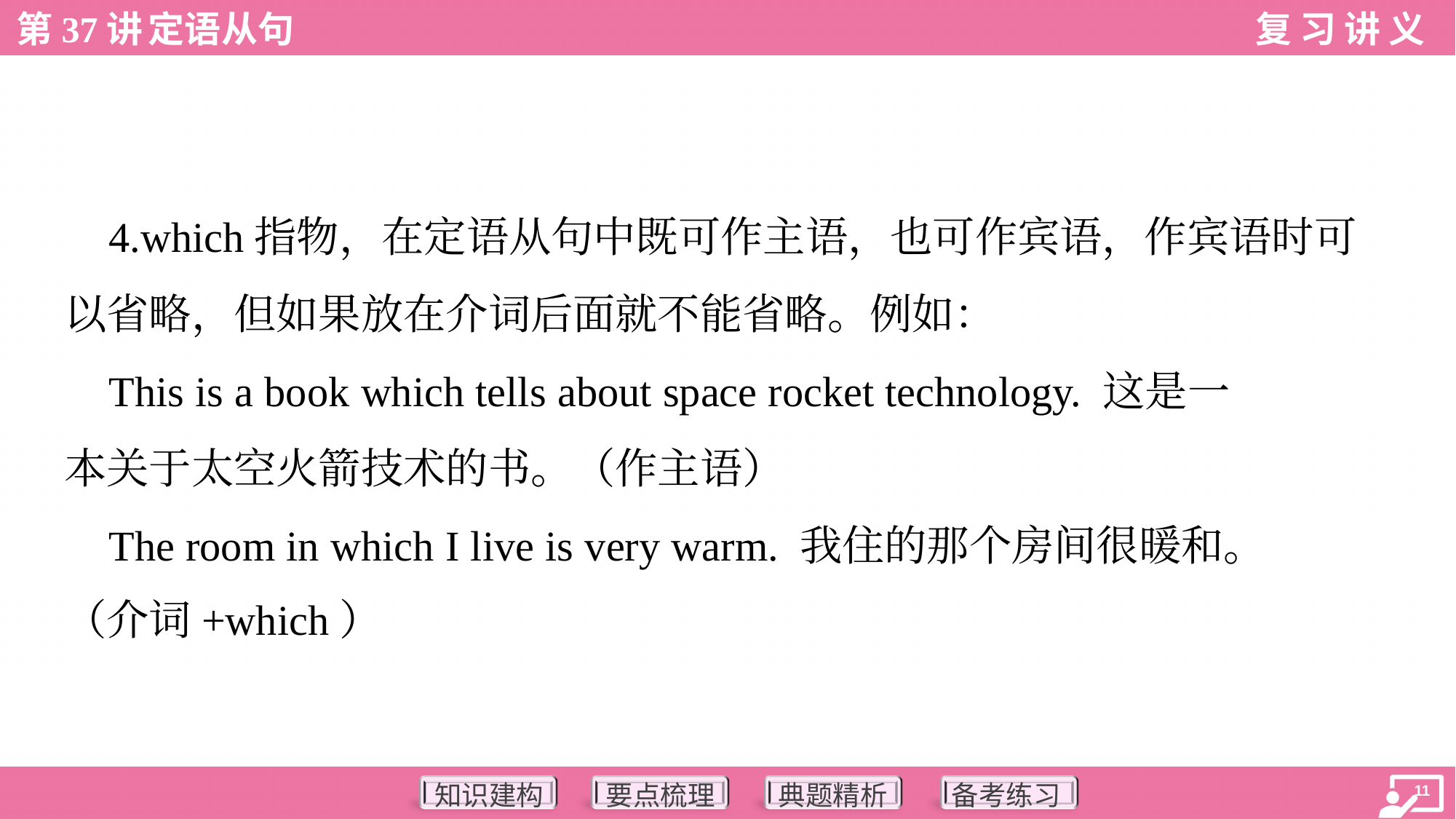

4.which指物，在定语从句中既可作主语，也可作宾语，作宾语时可
以省略，但如果放在介词后面就不能省略。例如：
    This is a book which tells about space rocket technology. 这是一
本关于太空火箭技术的书。（作主语）
    The room in which I live is very warm. 我住的那个房间很暖和。
（介词+which）